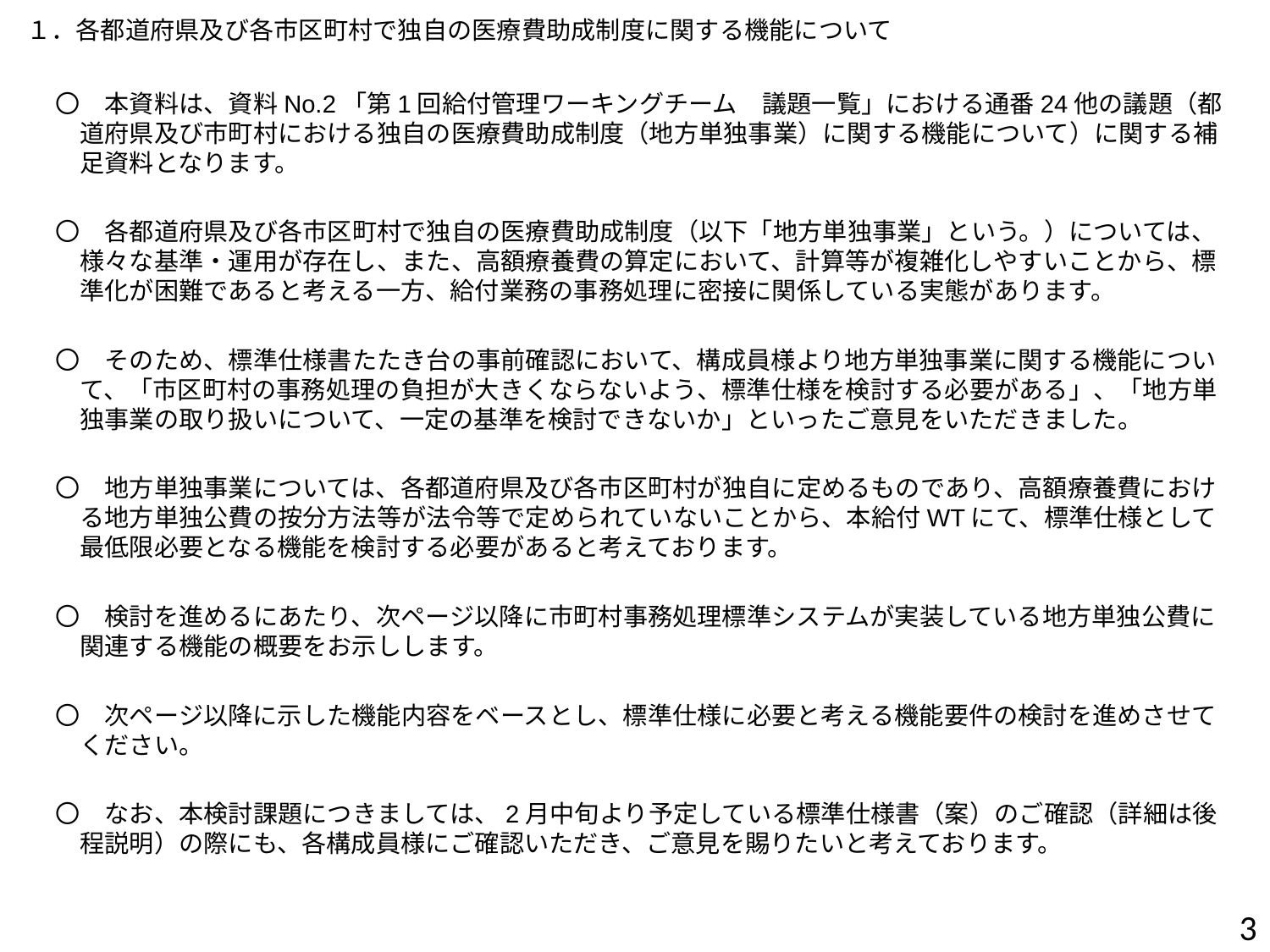

１．各都道府県及び各市区町村で独自の医療費助成制度に関する機能について
〇　本資料は、資料No.2「第1回給付管理ワーキングチーム　議題一覧」における通番24他の議題（都道府県及び市町村における独自の医療費助成制度（地方単独事業）に関する機能について）に関する補足資料となります。

〇　各都道府県及び各市区町村で独自の医療費助成制度（以下「地方単独事業」という。）については、様々な基準・運用が存在し、また、高額療養費の算定において、計算等が複雑化しやすいことから、標準化が困難であると考える一方、給付業務の事務処理に密接に関係している実態があります。

〇　そのため、標準仕様書たたき台の事前確認において、構成員様より地方単独事業に関する機能について、「市区町村の事務処理の負担が大きくならないよう、標準仕様を検討する必要がある」、「地方単独事業の取り扱いについて、一定の基準を検討できないか」といったご意見をいただきました。

〇　地方単独事業については、各都道府県及び各市区町村が独自に定めるものであり、高額療養費における地方単独公費の按分方法等が法令等で定められていないことから、本給付WTにて、標準仕様として最低限必要となる機能を検討する必要があると考えております。

〇　検討を進めるにあたり、次ページ以降に市町村事務処理標準システムが実装している地方単独公費に関連する機能の概要をお示しします。

〇　次ページ以降に示した機能内容をベースとし、標準仕様に必要と考える機能要件の検討を進めさせてください。

〇　なお、本検討課題につきましては、2月中旬より予定している標準仕様書（案）のご確認（詳細は後程説明）の際にも、各構成員様にご確認いただき、ご意見を賜りたいと考えております。

3